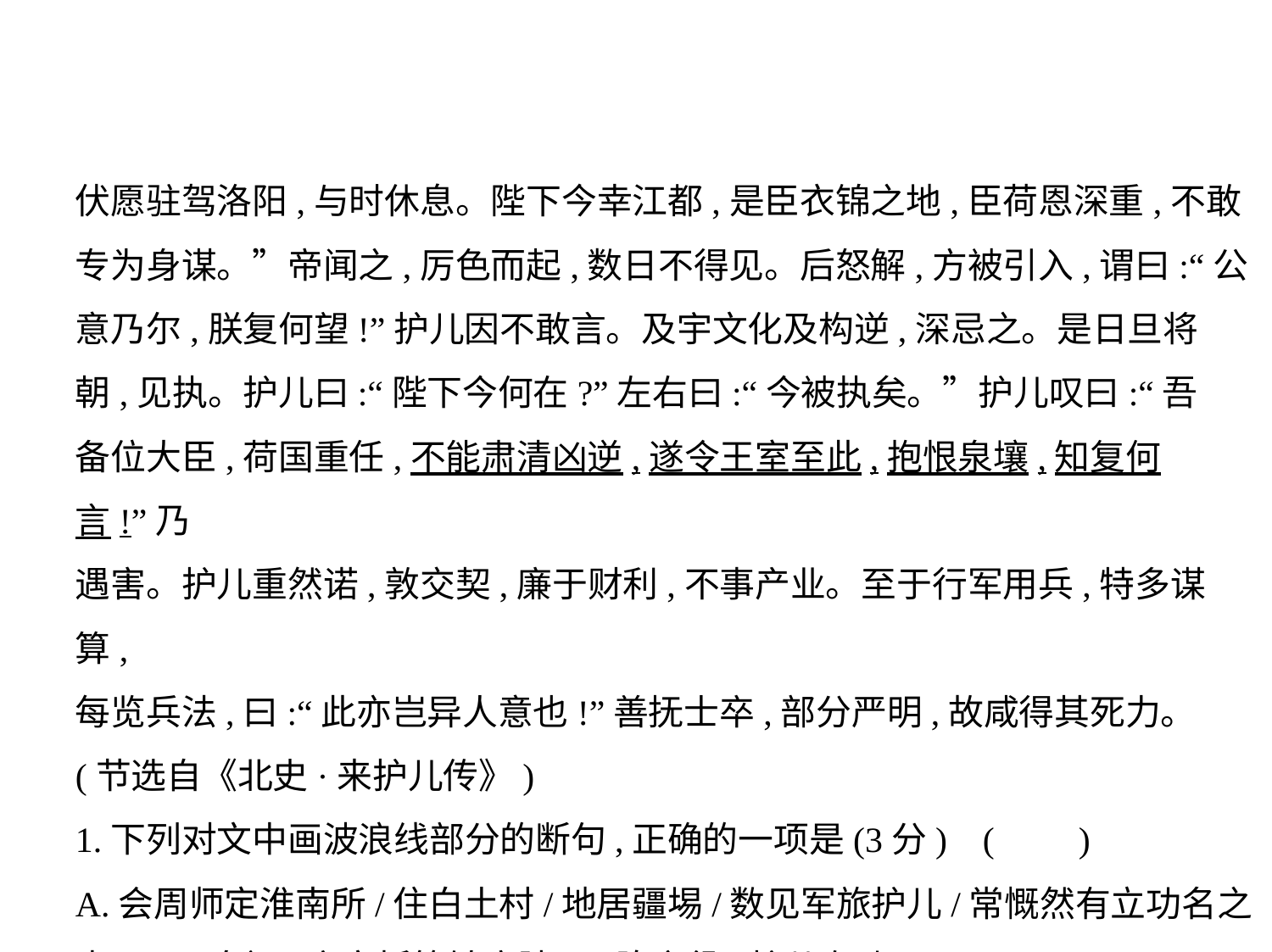

伏愿驻驾洛阳,与时休息。陛下今幸江都,是臣衣锦之地,臣荷恩深重,不敢
专为身谋。”帝闻之,厉色而起,数日不得见。后怒解,方被引入,谓曰:“公
意乃尔,朕复何望!”护儿因不敢言。及宇文化及构逆,深忌之。是日旦将
朝,见执。护儿曰:“陛下今何在?”左右曰:“今被执矣。”护儿叹曰:“吾
备位大臣,荷国重任,不能肃清凶逆,遂令王室至此,抱恨泉壤,知复何言!”乃
遇害。护儿重然诺,敦交契,廉于财利,不事产业。至于行军用兵,特多谋算,
每览兵法,曰:“此亦岂异人意也!”善抚士卒,部分严明,故咸得其死力。
(节选自《北史·来护儿传》)
1.下列对文中画波浪线部分的断句,正确的一项是(3分) (　    )
A.会周师定淮南所/住白土村/地居疆埸/数见军旅护儿/常慨然有立功名之
志/及开皇初/宇文忻等镇广陵/平陈之役/护儿有功焉/